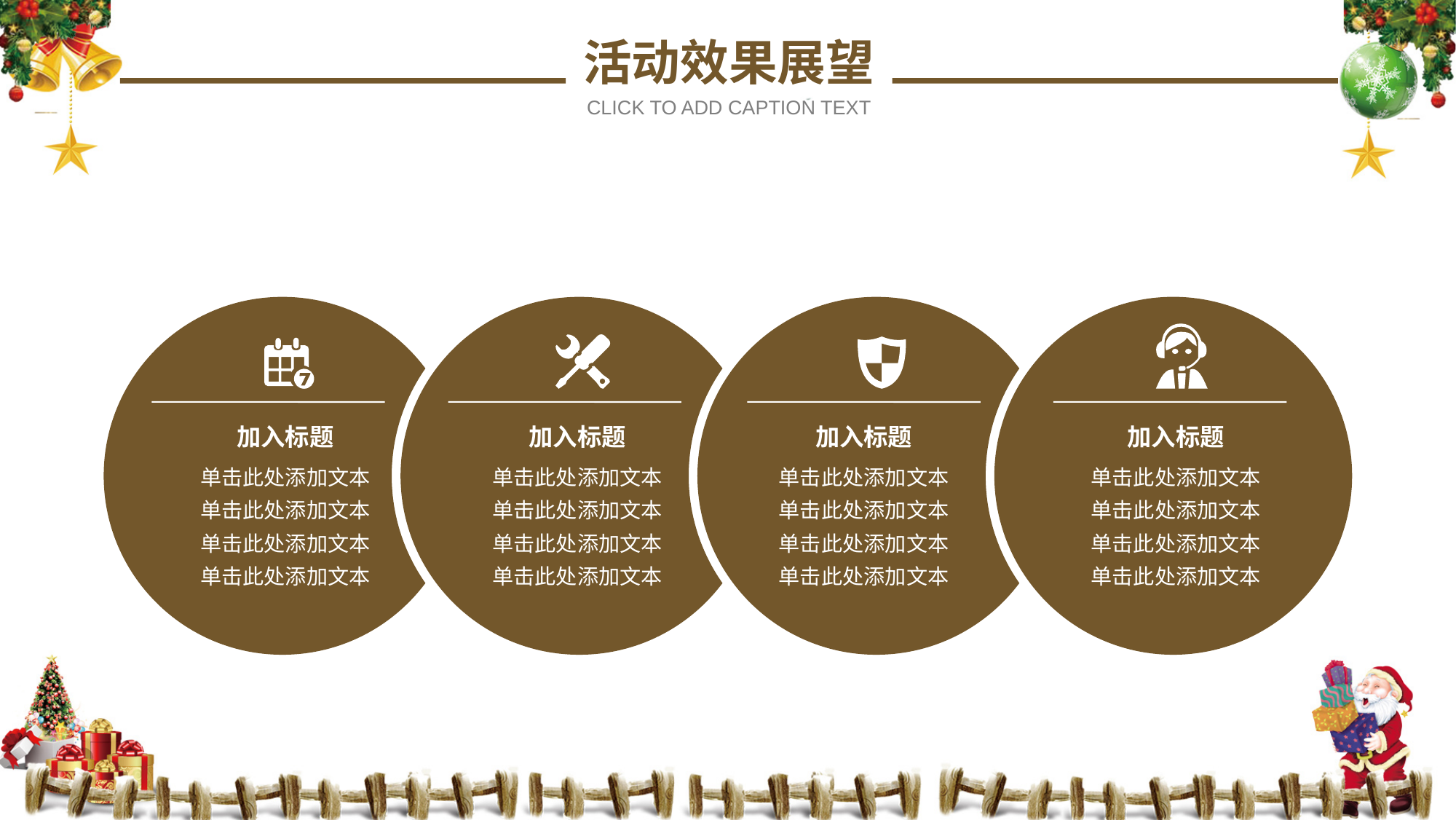

活动效果展望

CLICK TO ADD CAPTION TEXT

加入标题
单击此处添加文本
单击此处添加文本
单击此处添加文本
单击此处添加文本
加入标题
单击此处添加文本
单击此处添加文本
单击此处添加文本
单击此处添加文本
加入标题
单击此处添加文本
单击此处添加文本
单击此处添加文本
单击此处添加文本
加入标题
单击此处添加文本
单击此处添加文本
单击此处添加文本
单击此处添加文本